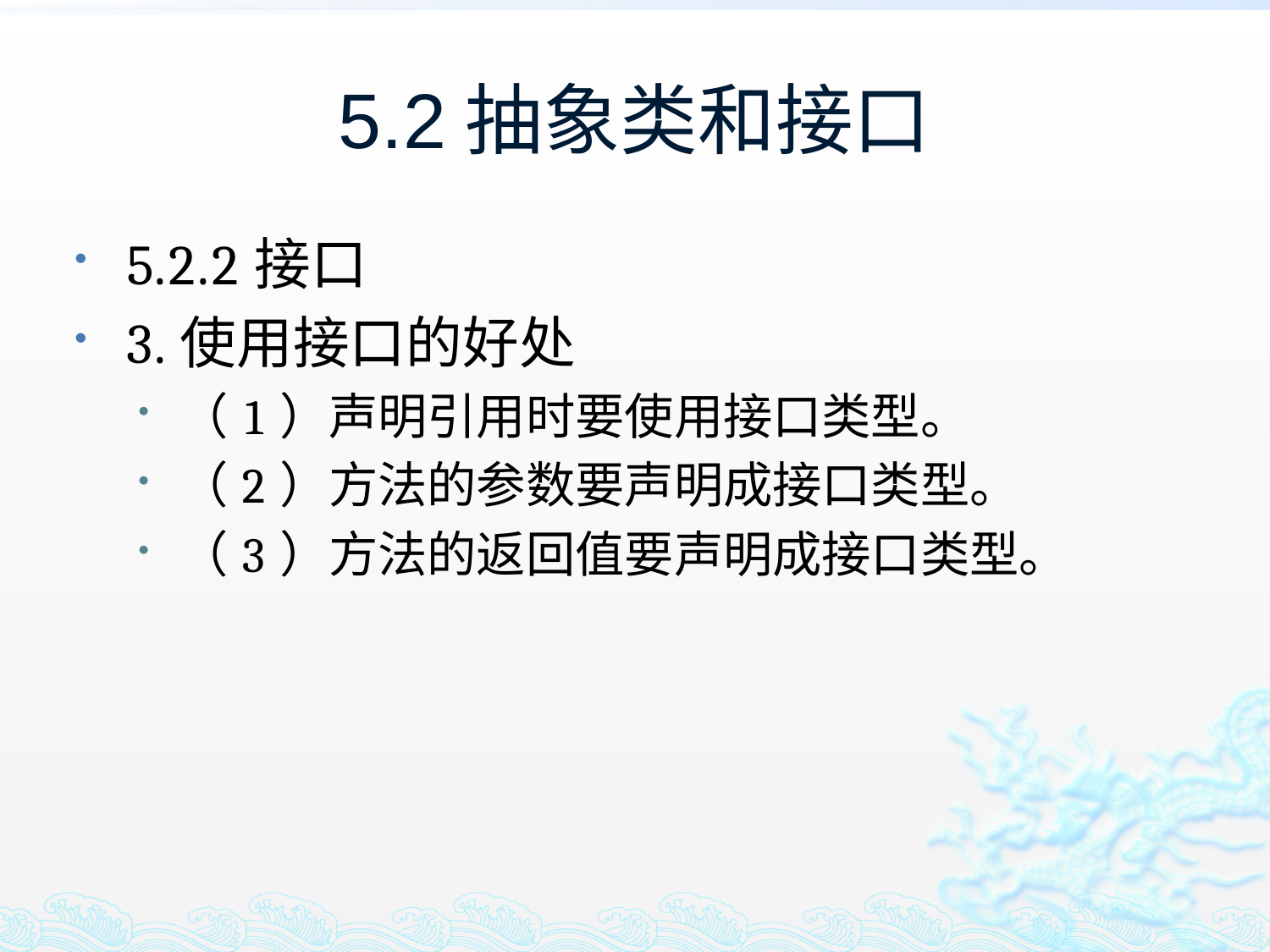

# 5.2抽象类和接口
5.2.2接口
3.使用接口的好处
（1）声明引用时要使用接口类型。
（2）方法的参数要声明成接口类型。
（3）方法的返回值要声明成接口类型。